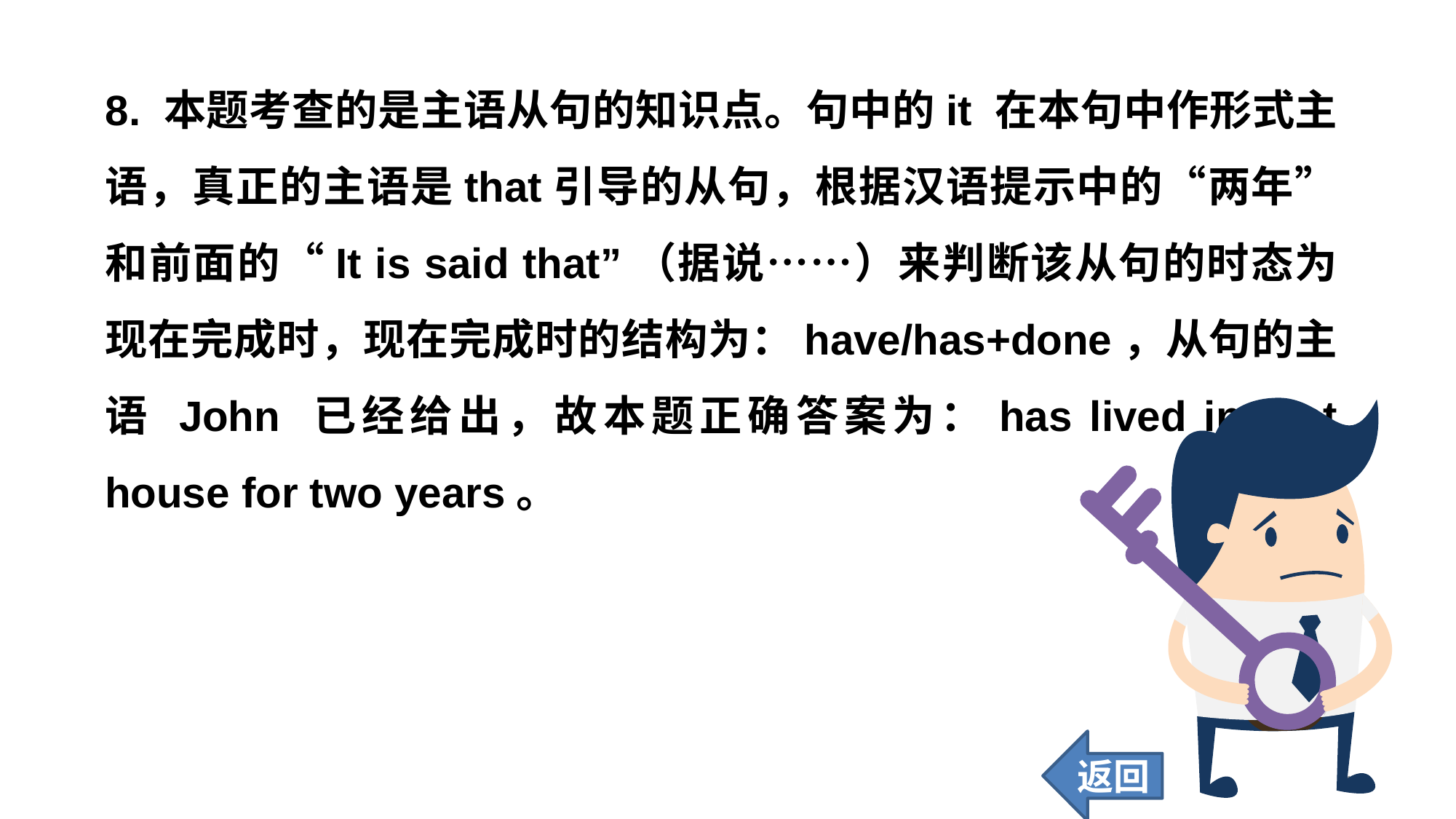

8. 本题考查的是主语从句的知识点。句中的it 在本句中作形式主语，真正的主语是that引导的从句，根据汉语提示中的“两年”和前面的“It is said that”（据说……）来判断该从句的时态为现在完成时，现在完成时的结构为：have/has+done，从句的主语 John 已经给出，故本题正确答案为：has lived in that house for two years。

返回
148